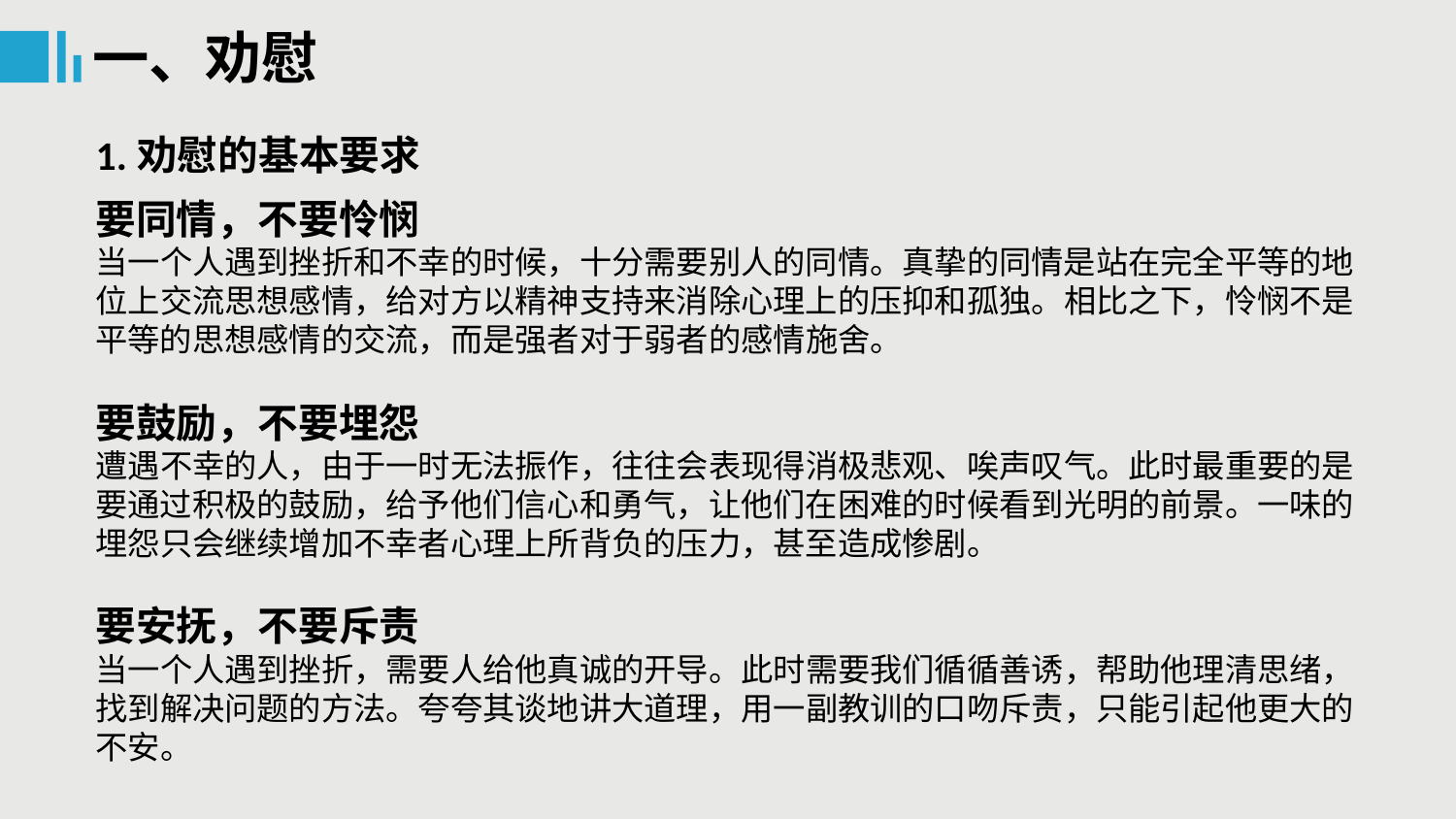

一、劝慰

1.劝慰的基本要求
要同情，不要怜悯
当一个人遇到挫折和不幸的时候，十分需要别人的同情。真挚的同情是站在完全平等的地位上交流思想感情，给对方以精神支持来消除心理上的压抑和孤独。相比之下，怜悯不是平等的思想感情的交流，而是强者对于弱者的感情施舍。

要鼓励，不要埋怨
遭遇不幸的人，由于一时无法振作，往往会表现得消极悲观、唉声叹气。此时最重要的是要通过积极的鼓励，给予他们信心和勇气，让他们在困难的时候看到光明的前景。一味的埋怨只会继续增加不幸者心理上所背负的压力，甚至造成惨剧。

要安抚，不要斥责
当一个人遇到挫折，需要人给他真诚的开导。此时需要我们循循善诱，帮助他理清思绪，找到解决问题的方法。夸夸其谈地讲大道理，用一副教训的口吻斥责，只能引起他更大的不安。